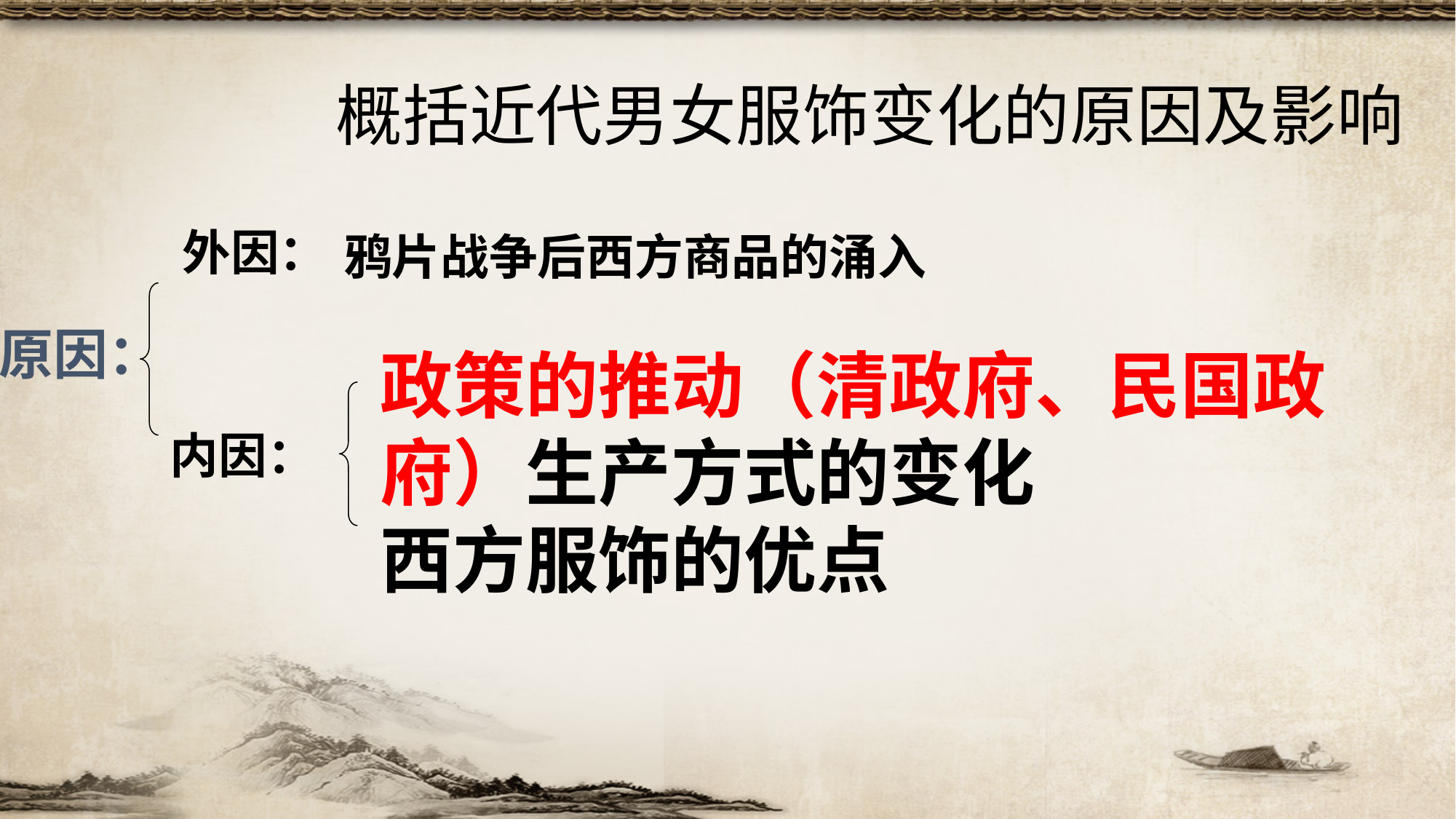

概括近代男女服饰变化的原因及影响
外因：
鸦片战争后西方商品的涌入

原因：
政策的推动（清政府、民国政府）生产方式的变化
西方服饰的优点

内因：